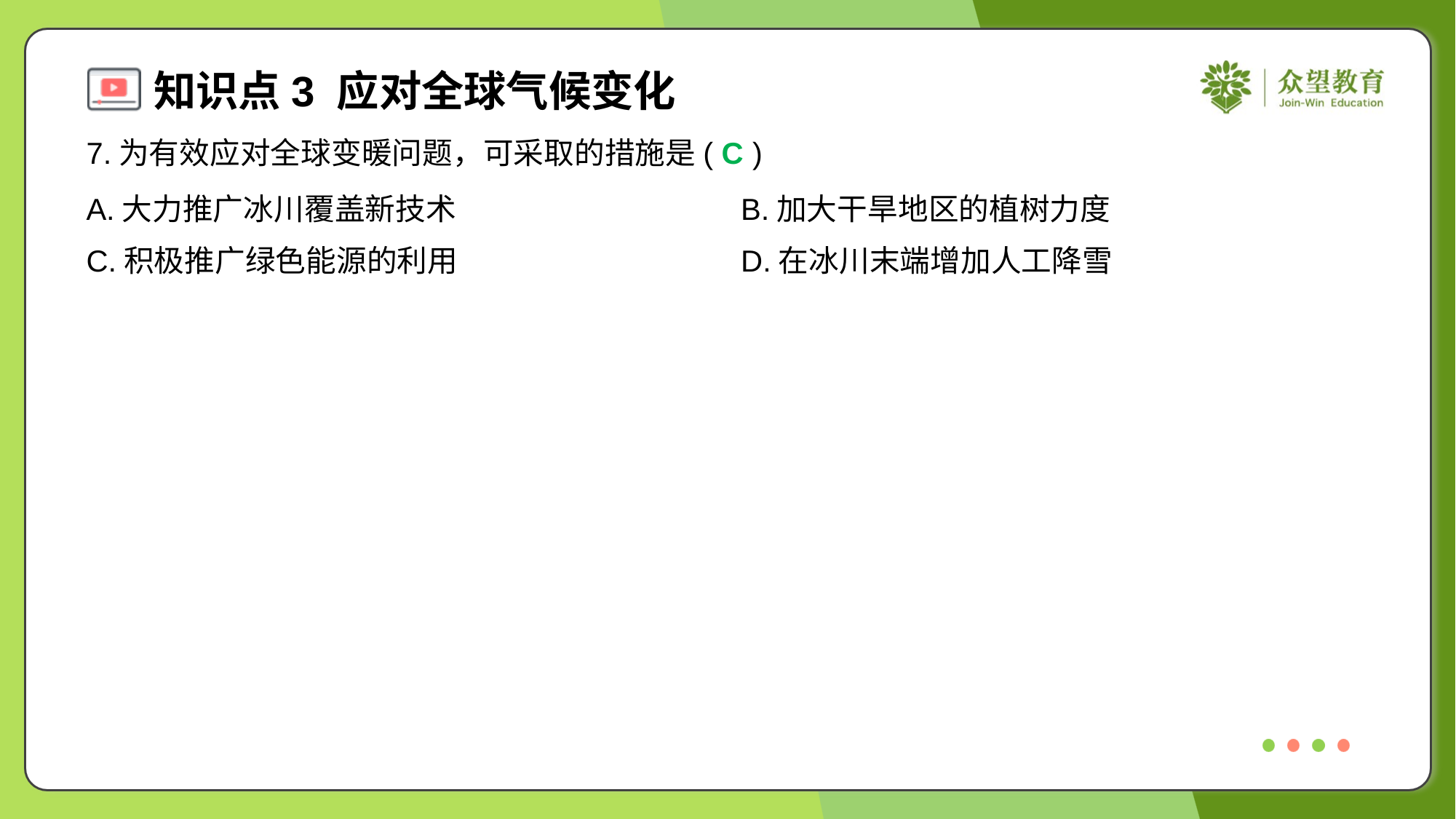

7.为有效应对全球变暖问题，可采取的措施是(     )
C
A.大力推广冰川覆盖新技术	B.加大干旱地区的植树力度
C.积极推广绿色能源的利用	D.在冰川末端增加人工降雪